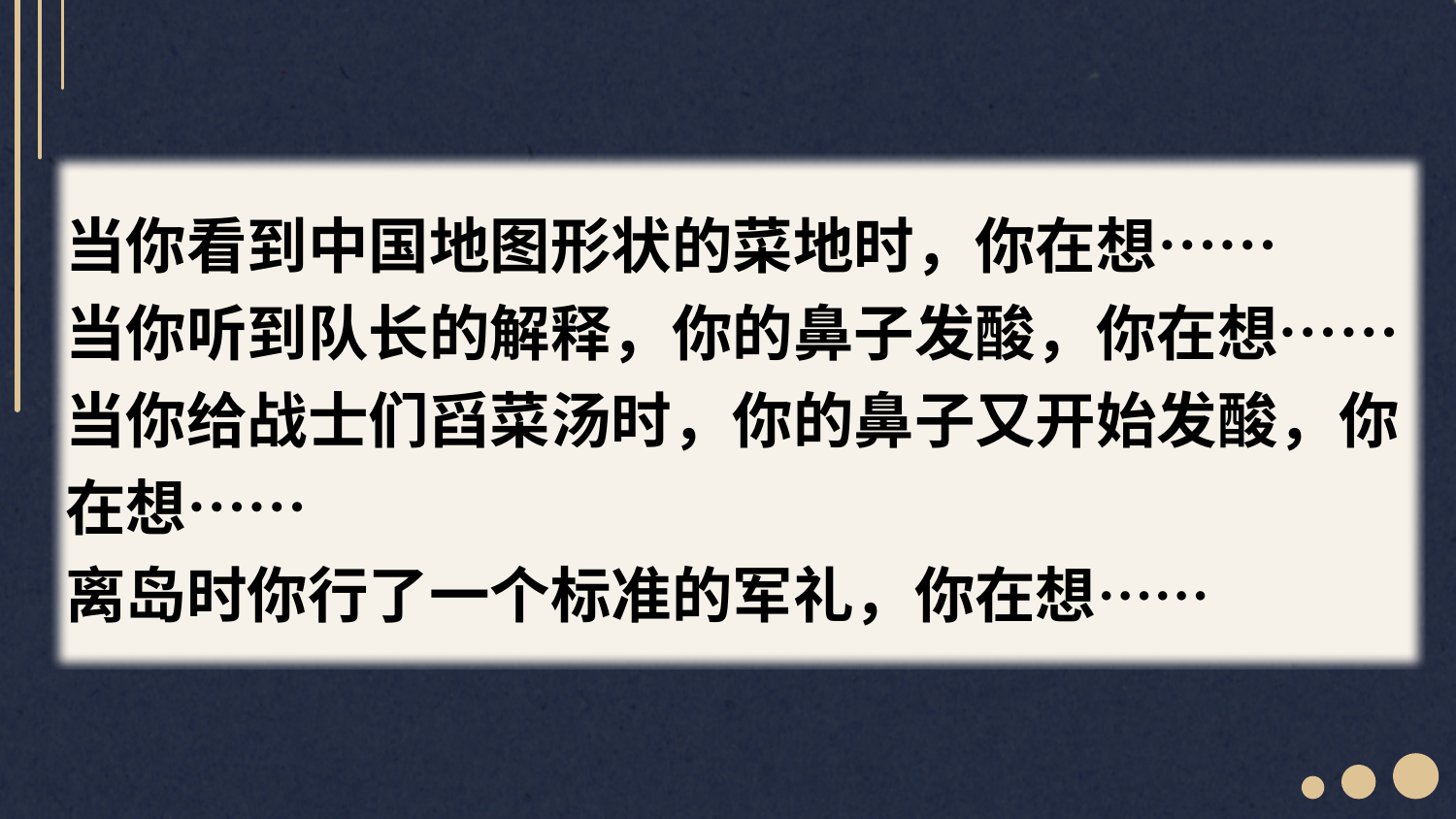

当你看到中国地图形状的菜地时，你在想……
当你听到队长的解释，你的鼻子发酸，你在想……
当你给战士们舀菜汤时，你的鼻子又开始发酸，你在想……
离岛时你行了一个标准的军礼，你在想……